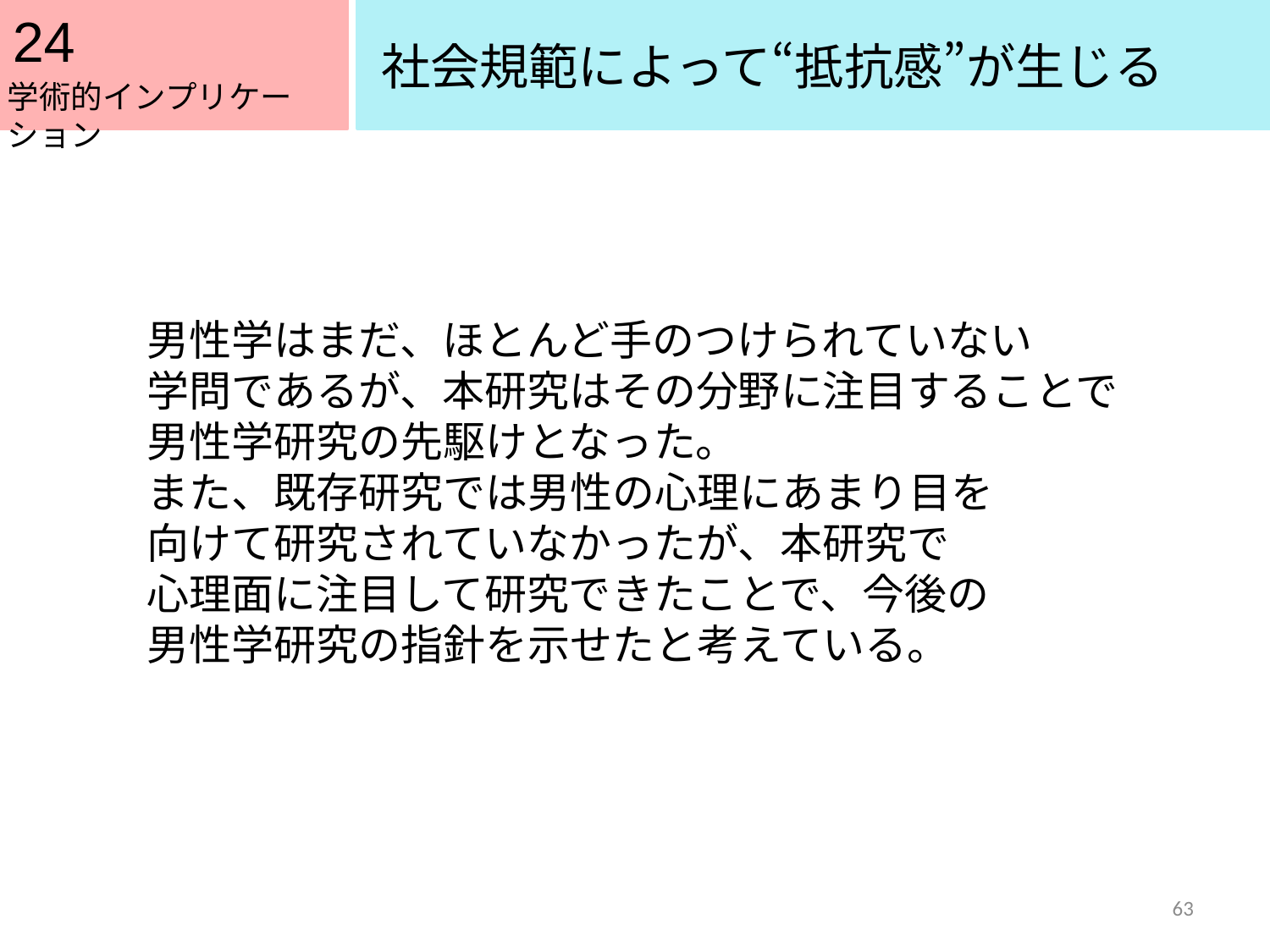

24

社会規範によって“抵抗感”が生じる
学術的インプリケーション
男性学はまだ、ほとんど手のつけられていない
学問であるが、本研究はその分野に注目することで
男性学研究の先駆けとなった。
また、既存研究では男性の心理にあまり目を
向けて研究されていなかったが、本研究で
心理面に注目して研究できたことで、今後の
男性学研究の指針を示せたと考えている。
63